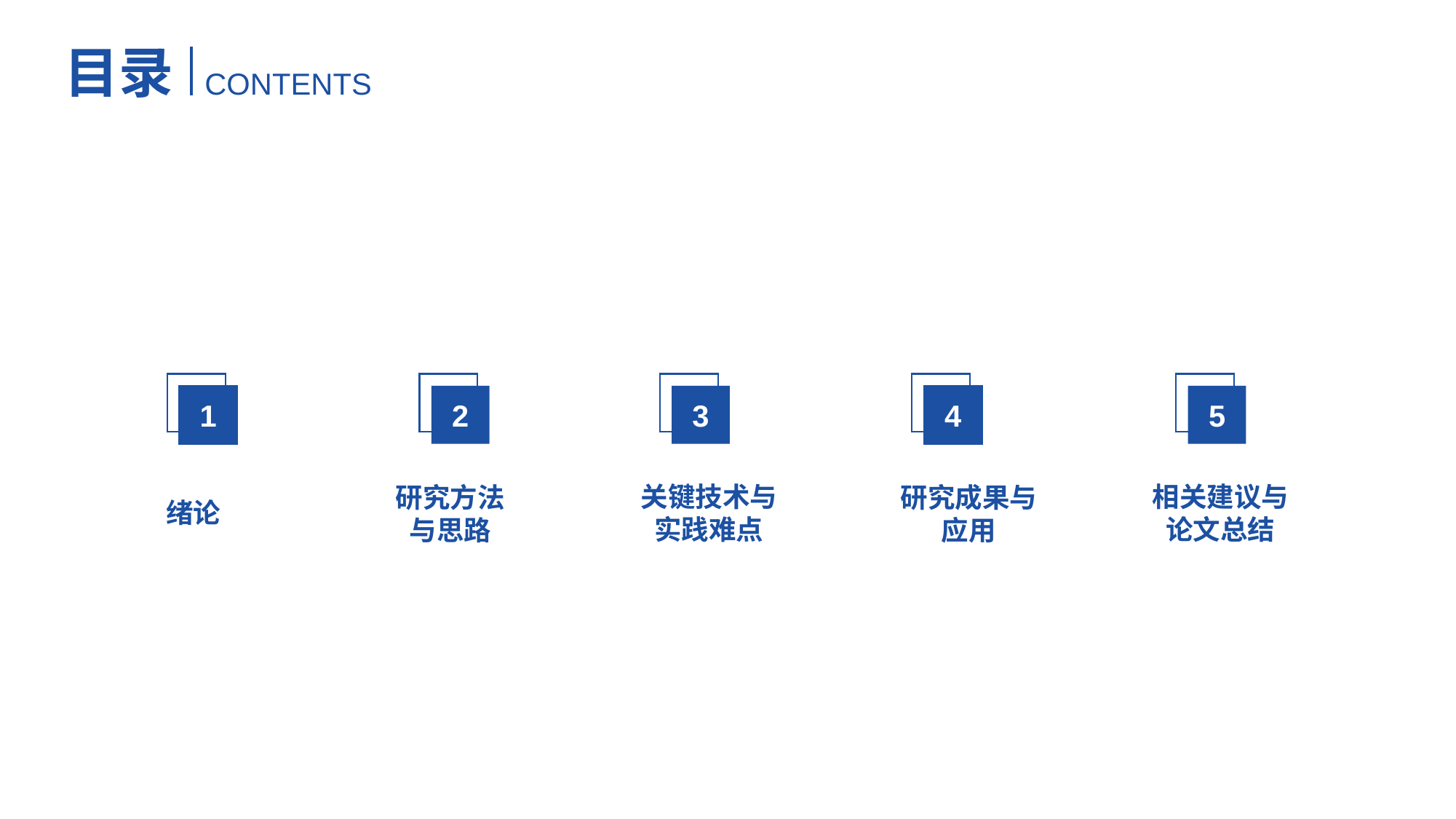

目录
CONTENTS

1

2

3

4

5
关键技术与
实践难点
相关建议与
论文总结
研究成果与
应用
研究方法
与思路
绪论